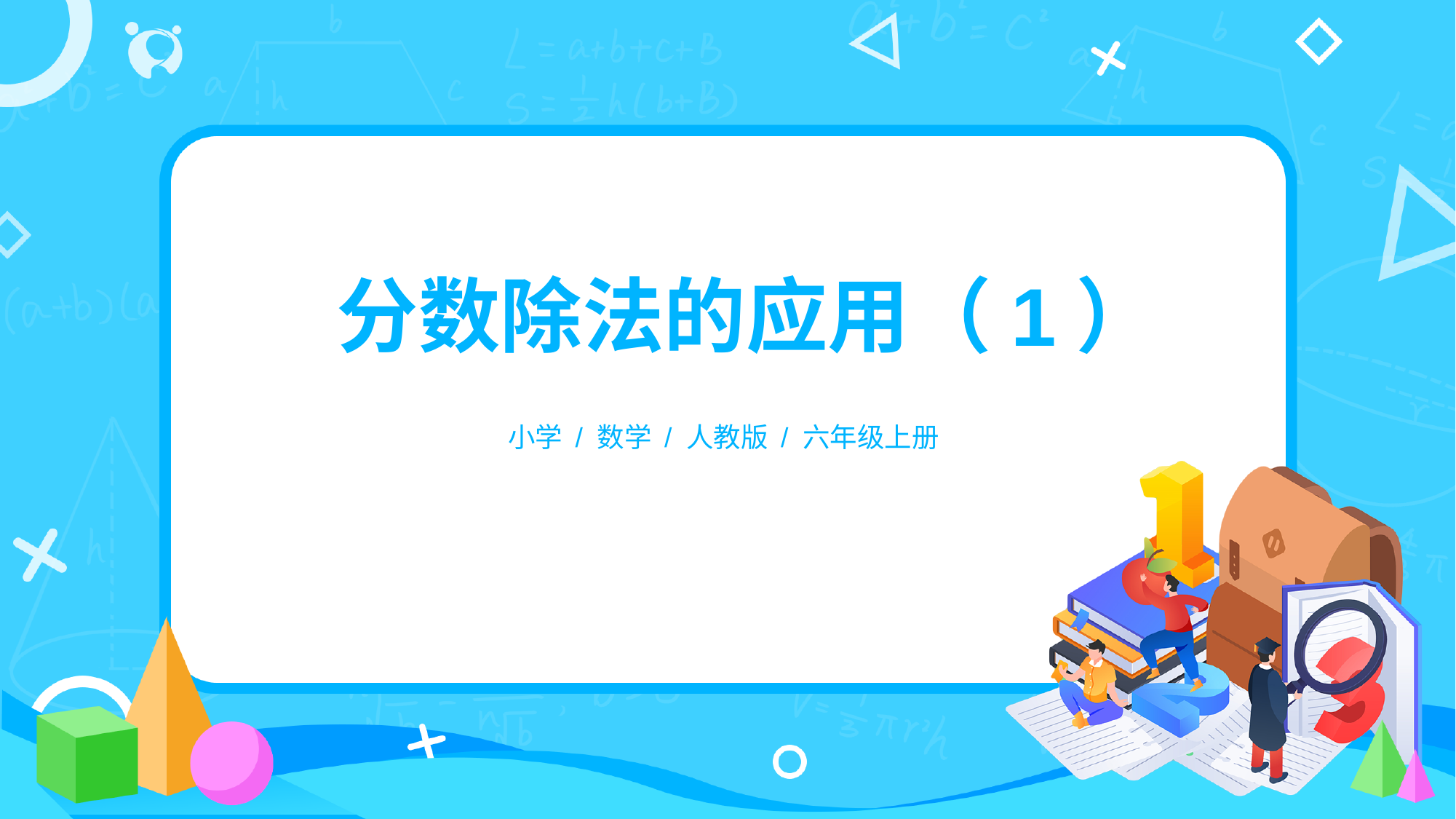

分数除法的应用（1）
小学 / 数学 / 人教版 / 六年级上册